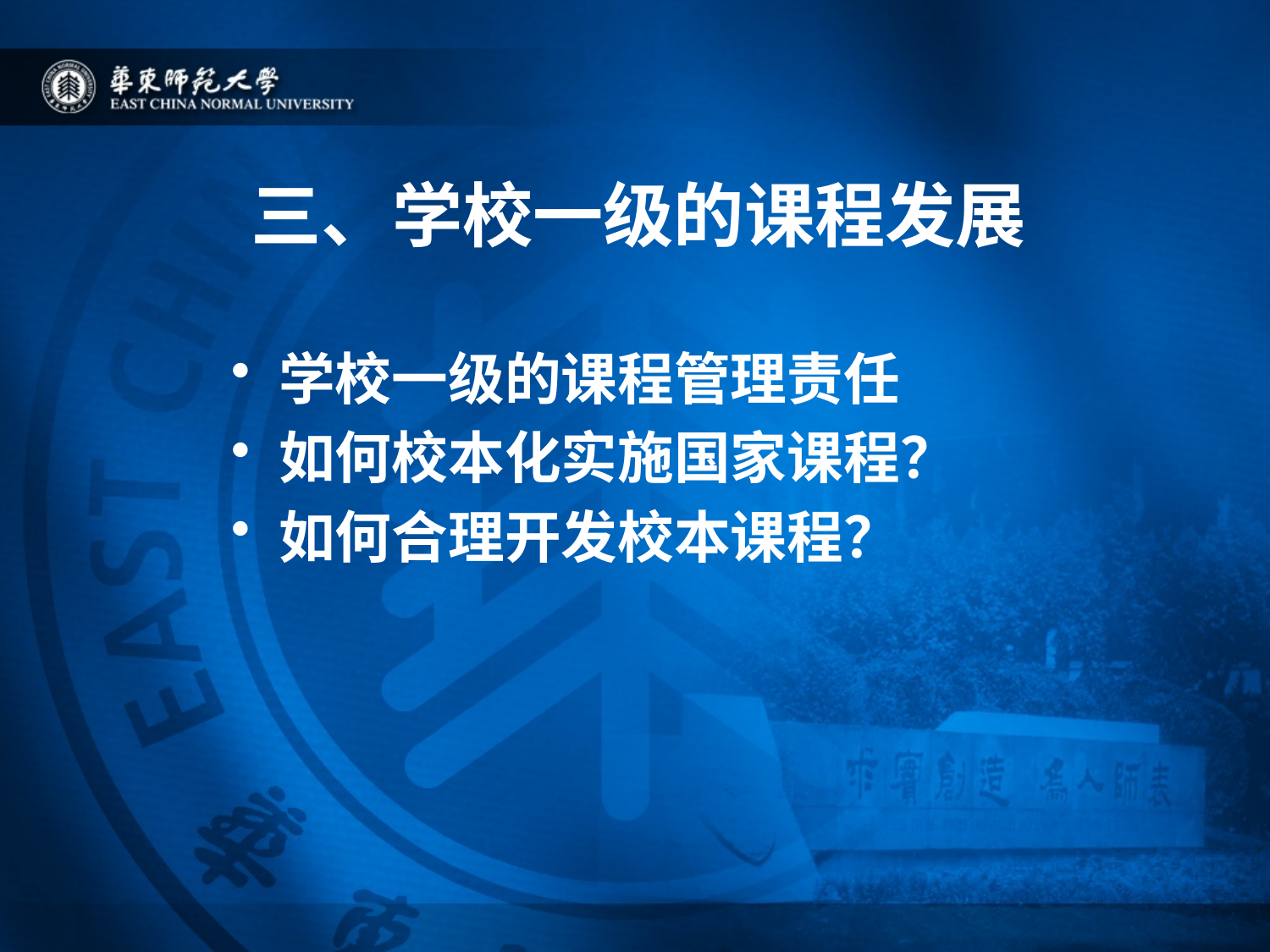

# 三、学校一级的课程发展
学校一级的课程管理责任
如何校本化实施国家课程？
如何合理开发校本课程？